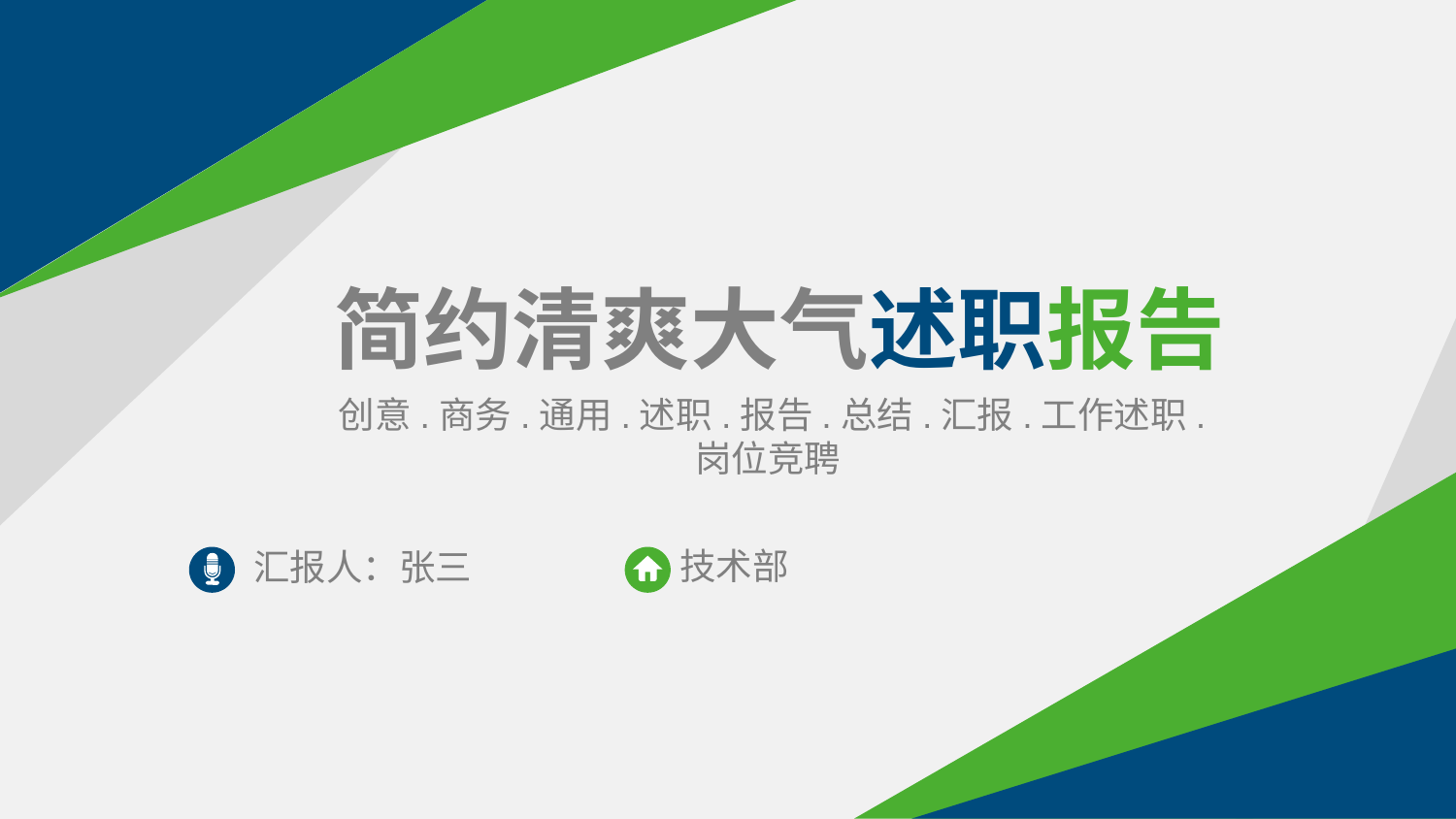

简约清爽大气述职报告

 创意.商务.通用.述职.报告.总结.汇报.工作述职.岗位竞聘

技术部

 汇报人：张三